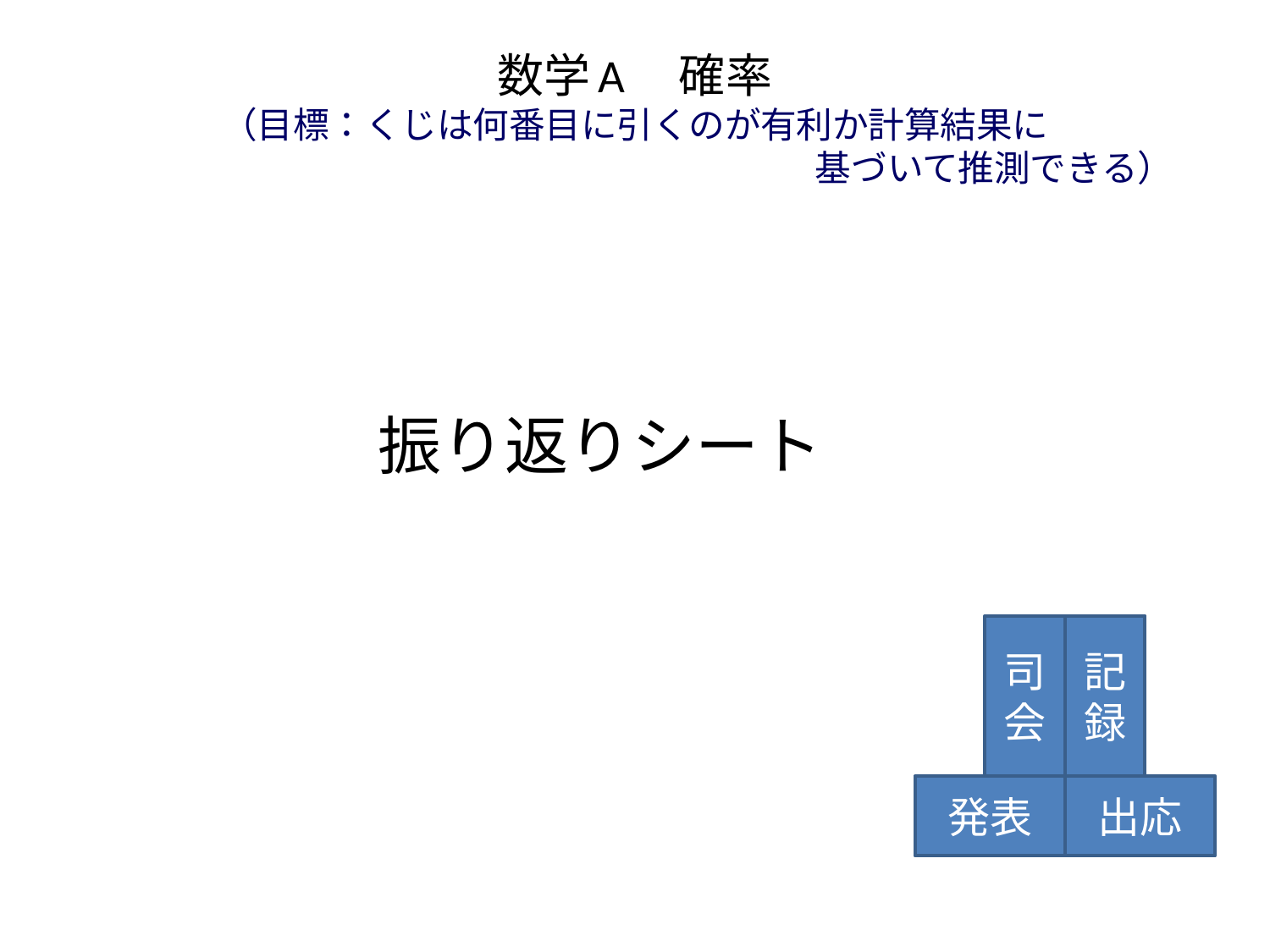

# 数学A　確率 （目標：くじは何番目に引くのが有利か計算結果に 　　　　　　　　　　　　　　　　　　　　基づいて推測できる）

			振り返りシート

司会
記録
発表
出応